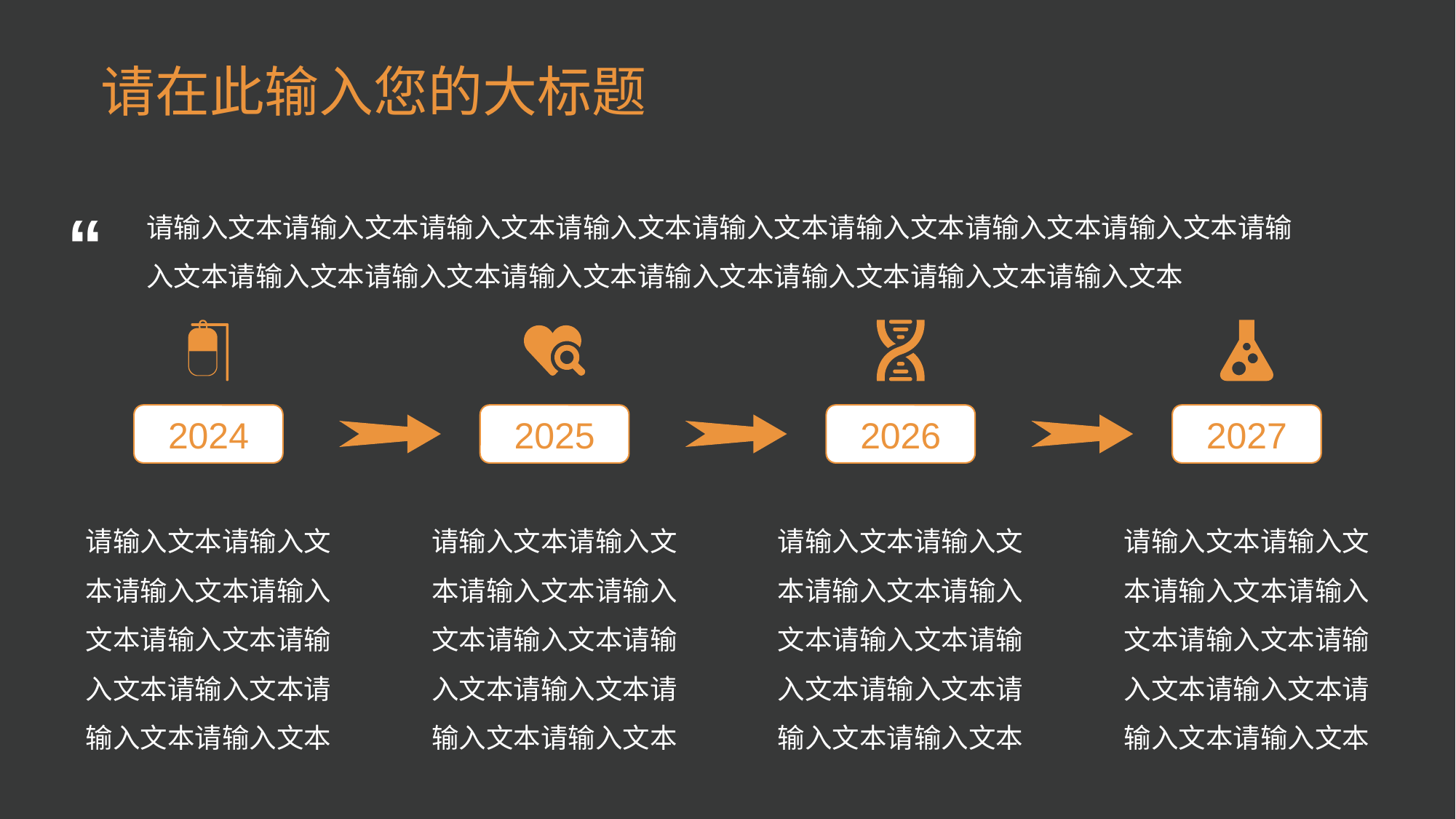

# 请在此输入您的大标题
请输入文本请输入文本请输入文本请输入文本请输入文本请输入文本请输入文本请输入文本请输入文本请输入文本请输入文本请输入文本请输入文本请输入文本请输入文本请输入文本
“

2024
2025
2026
2027

请输入文本请输入文本请输入文本请输入文本请输入文本请输入文本请输入文本请输入文本请输入文本
请输入文本请输入文本请输入文本请输入文本请输入文本请输入文本请输入文本请输入文本请输入文本
请输入文本请输入文本请输入文本请输入文本请输入文本请输入文本请输入文本请输入文本请输入文本
请输入文本请输入文本请输入文本请输入文本请输入文本请输入文本请输入文本请输入文本请输入文本